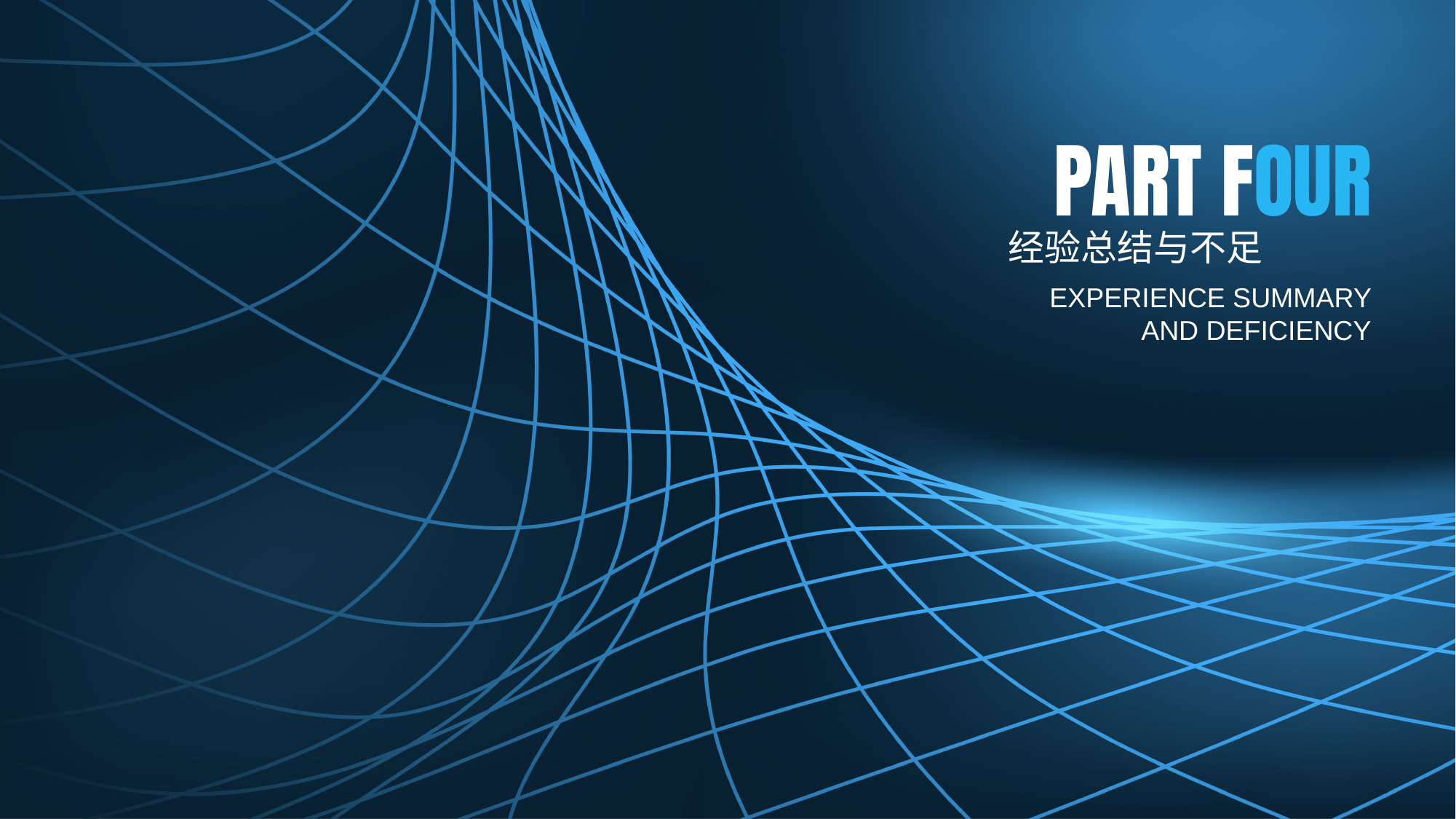

PART FOUR
经验总结与不足
EXPERIENCE SUMMARY AND DEFICIENCY